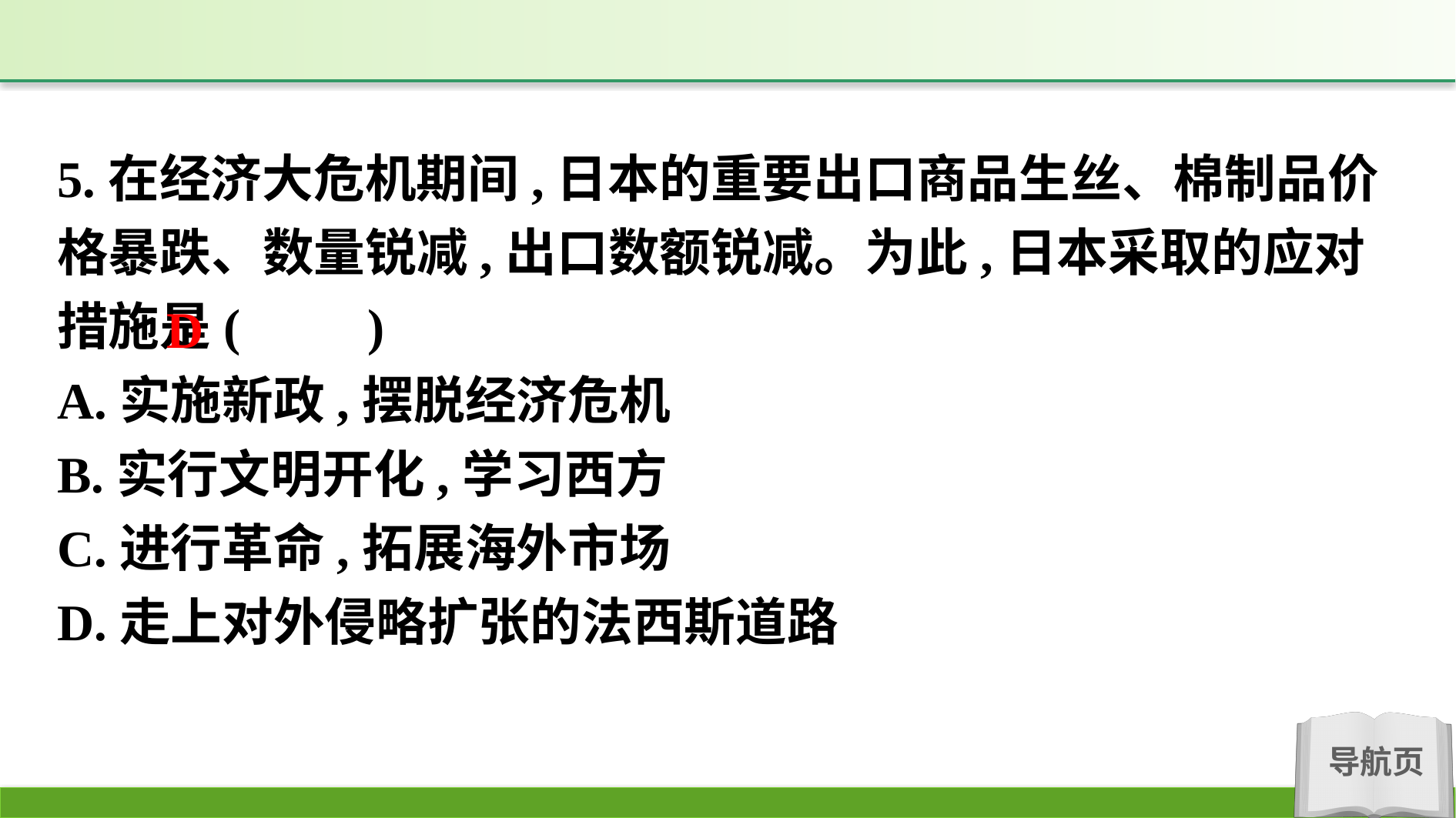

5.在经济大危机期间,日本的重要出口商品生丝、棉制品价格暴跌、数量锐减,出口数额锐减。为此,日本采取的应对措施是(　　)
A.实施新政,摆脱经济危机
B.实行文明开化,学习西方
C.进行革命,拓展海外市场
D.走上对外侵略扩张的法西斯道路
D